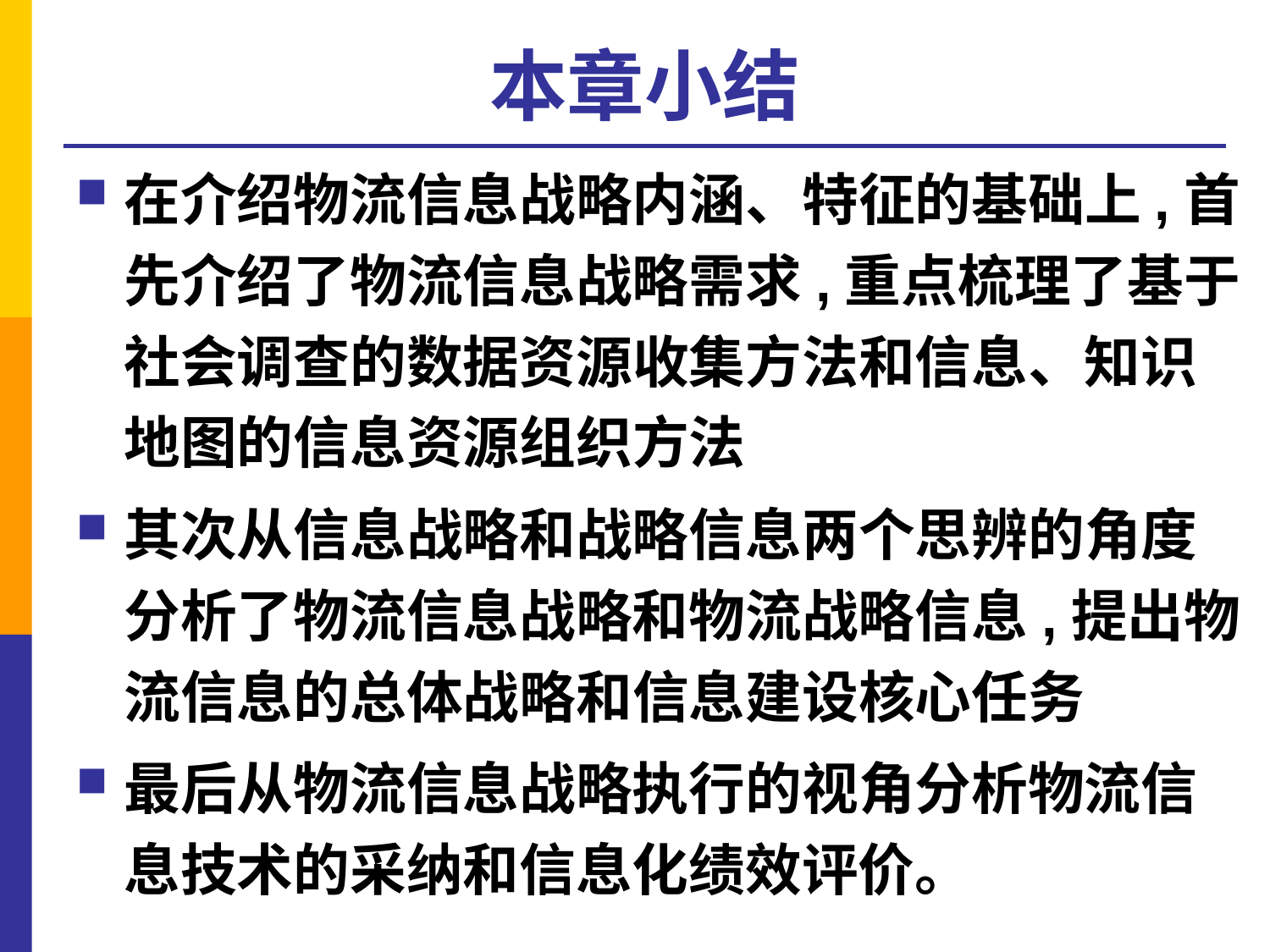

# 本章小结
在介绍物流信息战略内涵、特征的基础上,首先介绍了物流信息战略需求,重点梳理了基于社会调查的数据资源收集方法和信息、知识地图的信息资源组织方法
其次从信息战略和战略信息两个思辨的角度分析了物流信息战略和物流战略信息,提出物流信息的总体战略和信息建设核心任务
最后从物流信息战略执行的视角分析物流信息技术的采纳和信息化绩效评价。